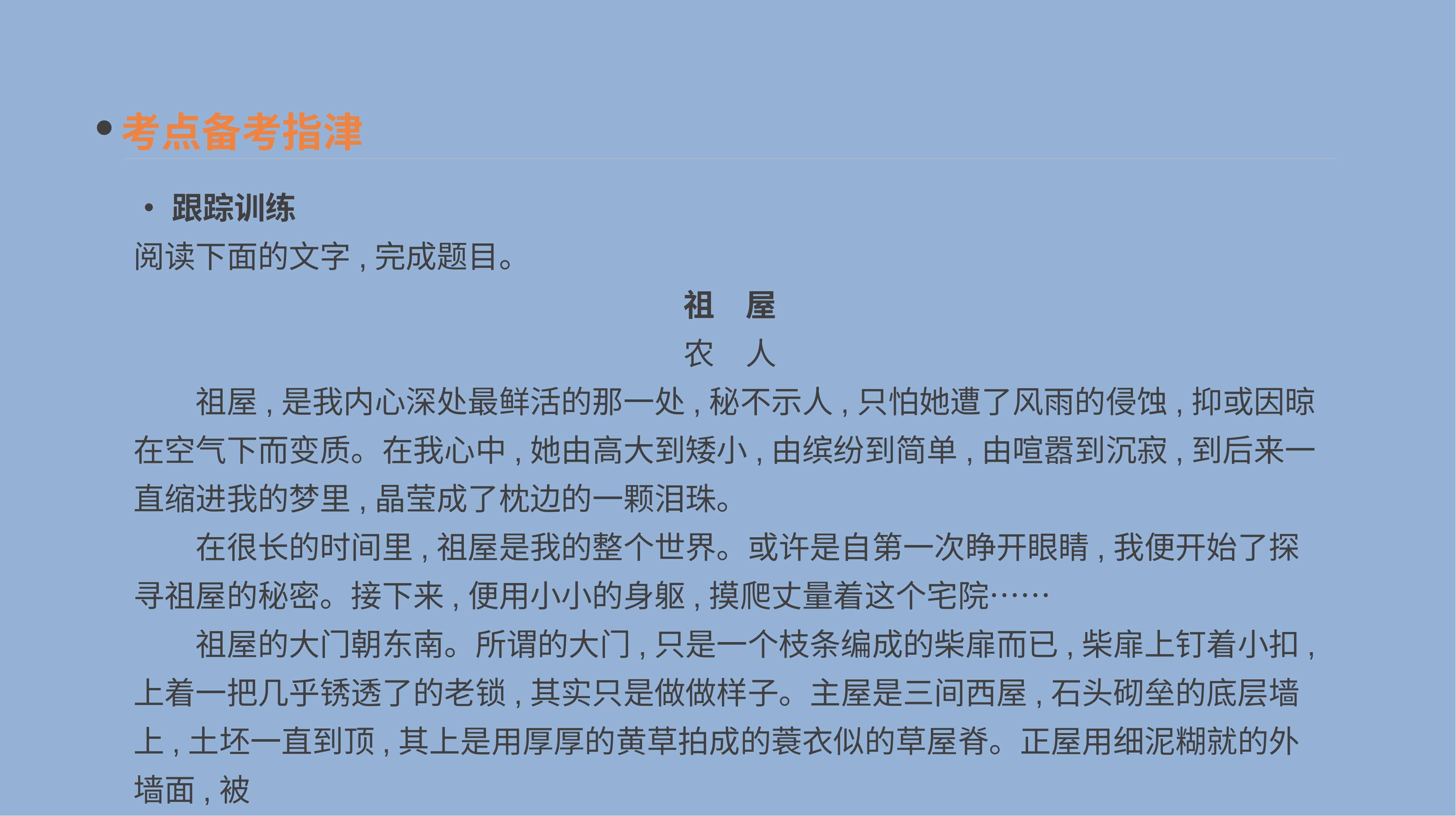

考点备考指津

•跟踪训练
阅读下面的文字,完成题目。
祖　屋
农　人
　　祖屋,是我内心深处最鲜活的那一处,秘不示人,只怕她遭了风雨的侵蚀,抑或因晾在空气下而变质。在我心中,她由高大到矮小,由缤纷到简单,由喧嚣到沉寂,到后来一直缩进我的梦里,晶莹成了枕边的一颗泪珠。
　　在很长的时间里,祖屋是我的整个世界。或许是自第一次睁开眼睛,我便开始了探寻祖屋的秘密。接下来,便用小小的身躯,摸爬丈量着这个宅院……
　　祖屋的大门朝东南。所谓的大门,只是一个枝条编成的柴扉而已,柴扉上钉着小扣,上着一把几乎锈透了的老锁,其实只是做做样子。主屋是三间西屋,石头砌垒的底层墙上,土坯一直到顶,其上是用厚厚的黄草拍成的蓑衣似的草屋脊。正屋用细泥糊就的外墙面,被